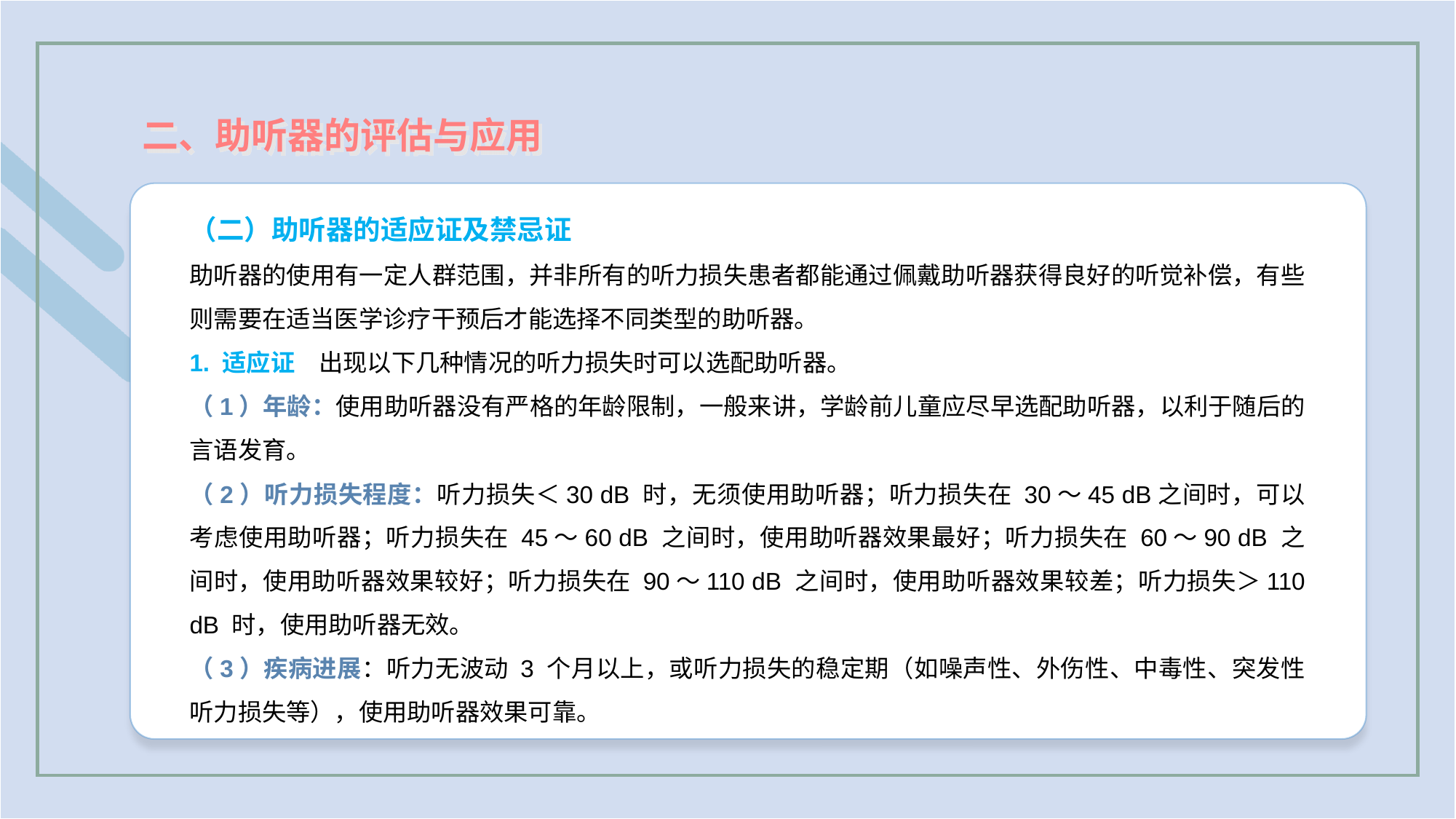

二、助听器的评估与应用

（二）助听器的适应证及禁忌证
助听器的使用有一定人群范围，并非所有的听力损失患者都能通过佩戴助听器获得良好的听觉补偿，有些则需要在适当医学诊疗干预后才能选择不同类型的助听器。
1. 适应证　出现以下几种情况的听力损失时可以选配助听器。
（1）年龄：使用助听器没有严格的年龄限制，一般来讲，学龄前儿童应尽早选配助听器，以利于随后的言语发育。
（2）听力损失程度：听力损失＜30 dB 时，无须使用助听器；听力损失在 30～45 dB之间时，可以考虑使用助听器；听力损失在 45～60 dB 之间时，使用助听器效果最好；听力损失在 60～90 dB 之间时，使用助听器效果较好；听力损失在 90～110 dB 之间时，使用助听器效果较差；听力损失＞110 dB 时，使用助听器无效。
（3）疾病进展：听力无波动 3 个月以上，或听力损失的稳定期（如噪声性、外伤性、中毒性、突发性听力损失等），使用助听器效果可靠。